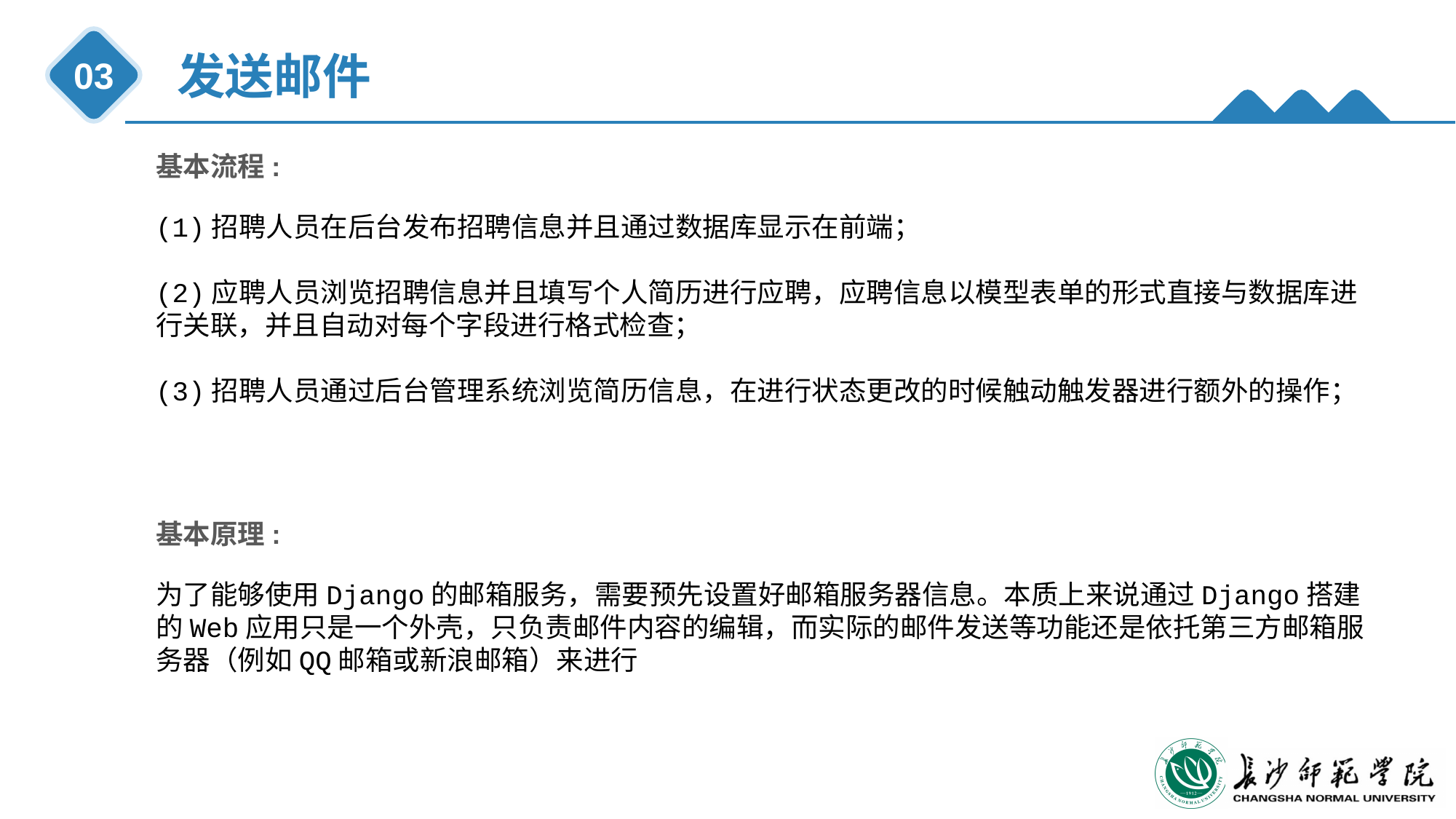

发送邮件
03

基本流程:
(1)招聘人员在后台发布招聘信息并且通过数据库显示在前端；

(2)应聘人员浏览招聘信息并且填写个人简历进行应聘，应聘信息以模型表单的形式直接与数据库进行关联，并且自动对每个字段进行格式检查；

(3)招聘人员通过后台管理系统浏览简历信息，在进行状态更改的时候触动触发器进行额外的操作；
基本原理:
为了能够使用Django的邮箱服务，需要预先设置好邮箱服务器信息。本质上来说通过Django搭建的Web应用只是一个外壳，只负责邮件内容的编辑，而实际的邮件发送等功能还是依托第三方邮箱服务器（例如QQ邮箱或新浪邮箱）来进行